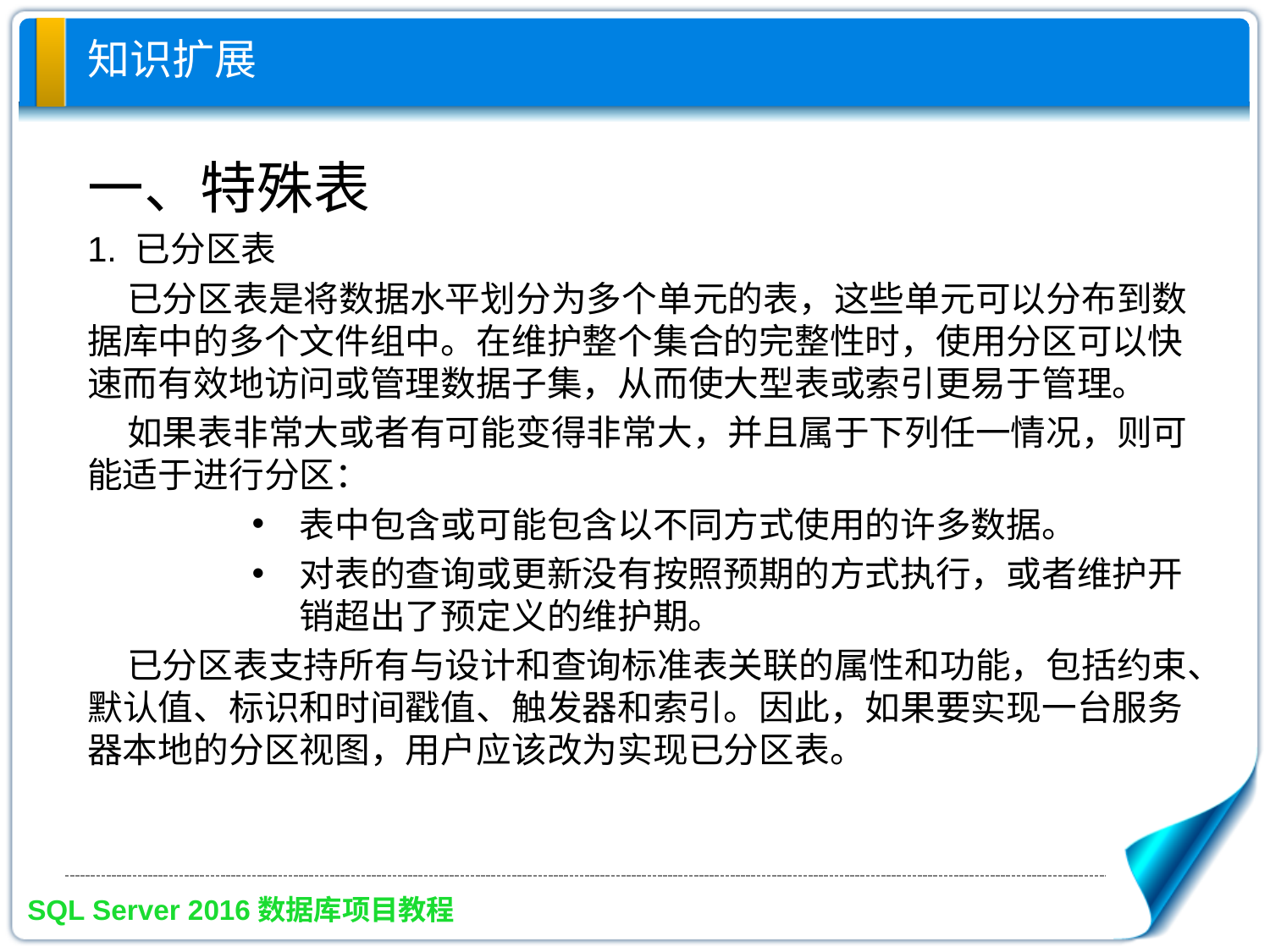

# 知识扩展
一、特殊表
1. 已分区表
    已分区表是将数据水平划分为多个单元的表，这些单元可以分布到数据库中的多个文件组中。在维护整个集合的完整性时，使用分区可以快速而有效地访问或管理数据子集，从而使大型表或索引更易于管理。
    如果表非常大或者有可能变得非常大，并且属于下列任一情况，则可能适于进行分区：
表中包含或可能包含以不同方式使用的许多数据。
对表的查询或更新没有按照预期的方式执行，或者维护开销超出了预定义的维护期。
    已分区表支持所有与设计和查询标准表关联的属性和功能，包括约束、默认值、标识和时间戳值、触发器和索引。因此，如果要实现一台服务器本地的分区视图，用户应该改为实现已分区表。